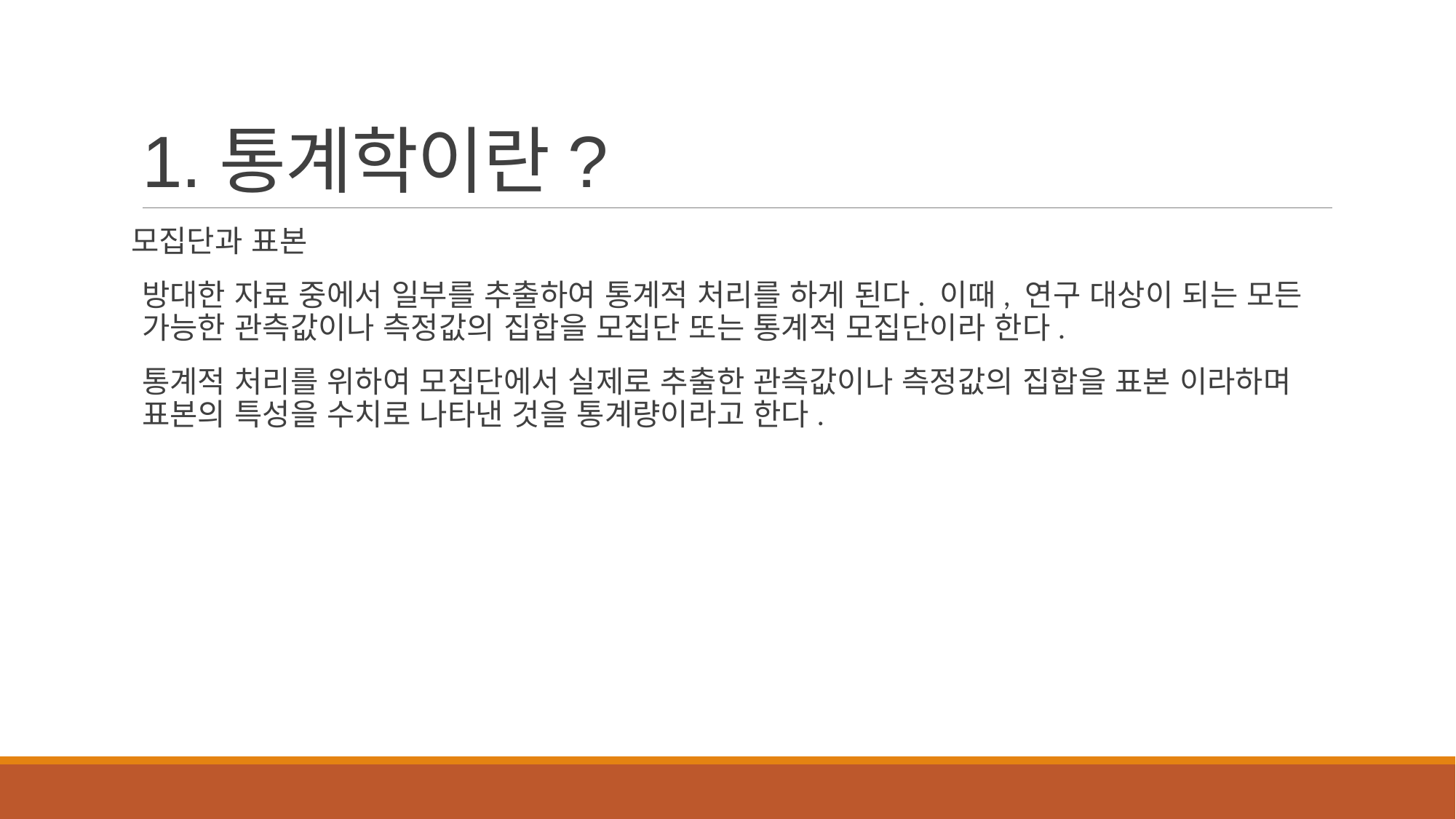

# 1.통계학이란?
모집단과 표본
방대한 자료 중에서 일부를 추출하여 통계적 처리를 하게 된다. 이때, 연구 대상이 되는 모든 가능한 관측값이나 측정값의 집합을 모집단 또는 통계적 모집단이라 한다.
통계적 처리를 위하여 모집단에서 실제로 추출한 관측값이나 측정값의 집합을 표본 이라하며 표본의 특성을 수치로 나타낸 것을 통계량이라고 한다.